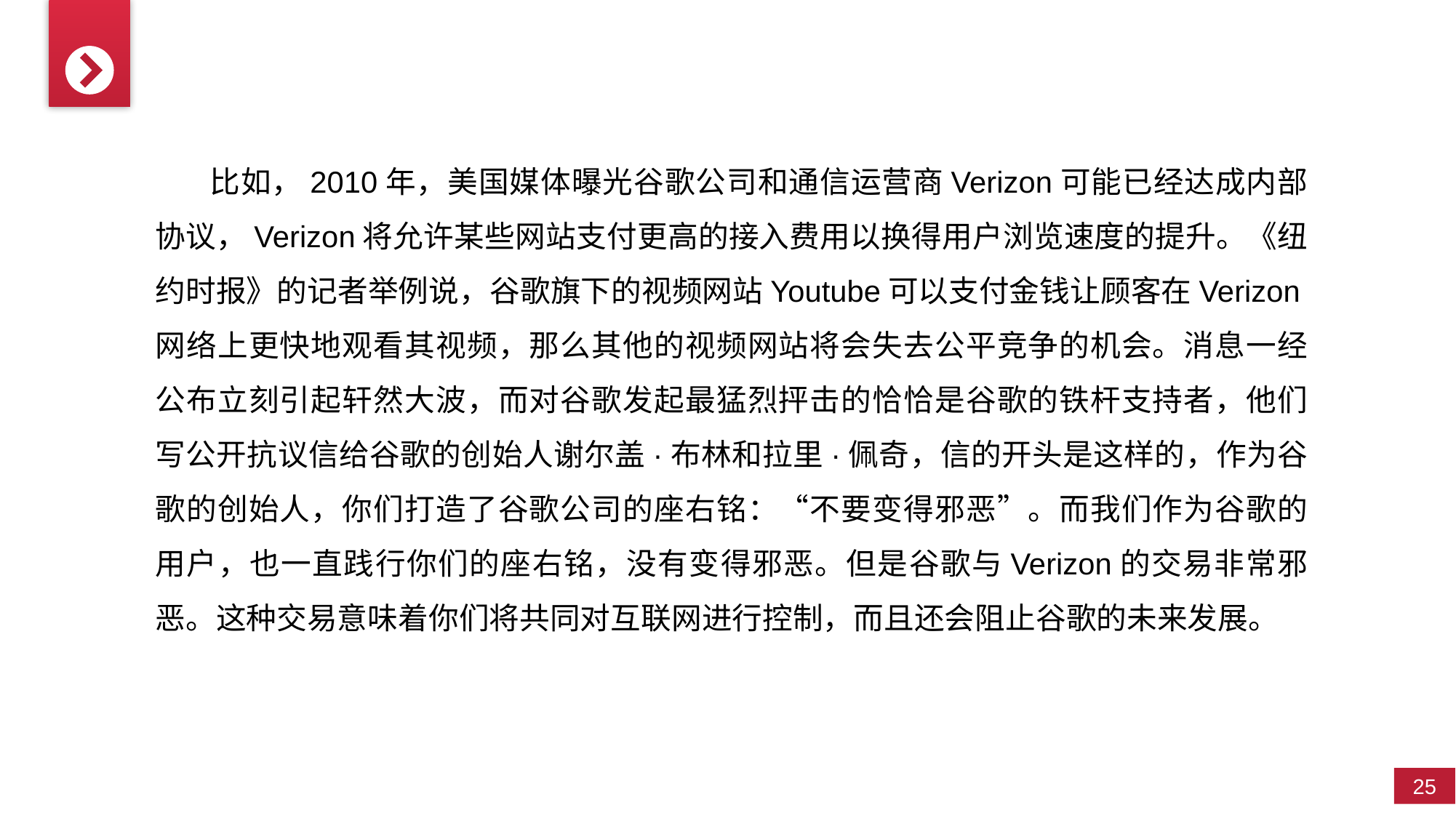

比如，2010年，美国媒体曝光谷歌公司和通信运营商Verizon可能已经达成内部协议，Verizon将允许某些网站支付更高的接入费用以换得用户浏览速度的提升。《纽约时报》的记者举例说，谷歌旗下的视频网站Youtube可以支付金钱让顾客在Verizon网络上更快地观看其视频，那么其他的视频网站将会失去公平竞争的机会。消息一经公布立刻引起轩然大波，而对谷歌发起最猛烈抨击的恰恰是谷歌的铁杆支持者，他们写公开抗议信给谷歌的创始人谢尔盖·布林和拉里·佩奇，信的开头是这样的，作为谷歌的创始人，你们打造了谷歌公司的座右铭：“不要变得邪恶”。而我们作为谷歌的用户，也一直践行你们的座右铭，没有变得邪恶。但是谷歌与Verizon的交易非常邪恶。这种交易意味着你们将共同对互联网进行控制，而且还会阻止谷歌的未来发展。